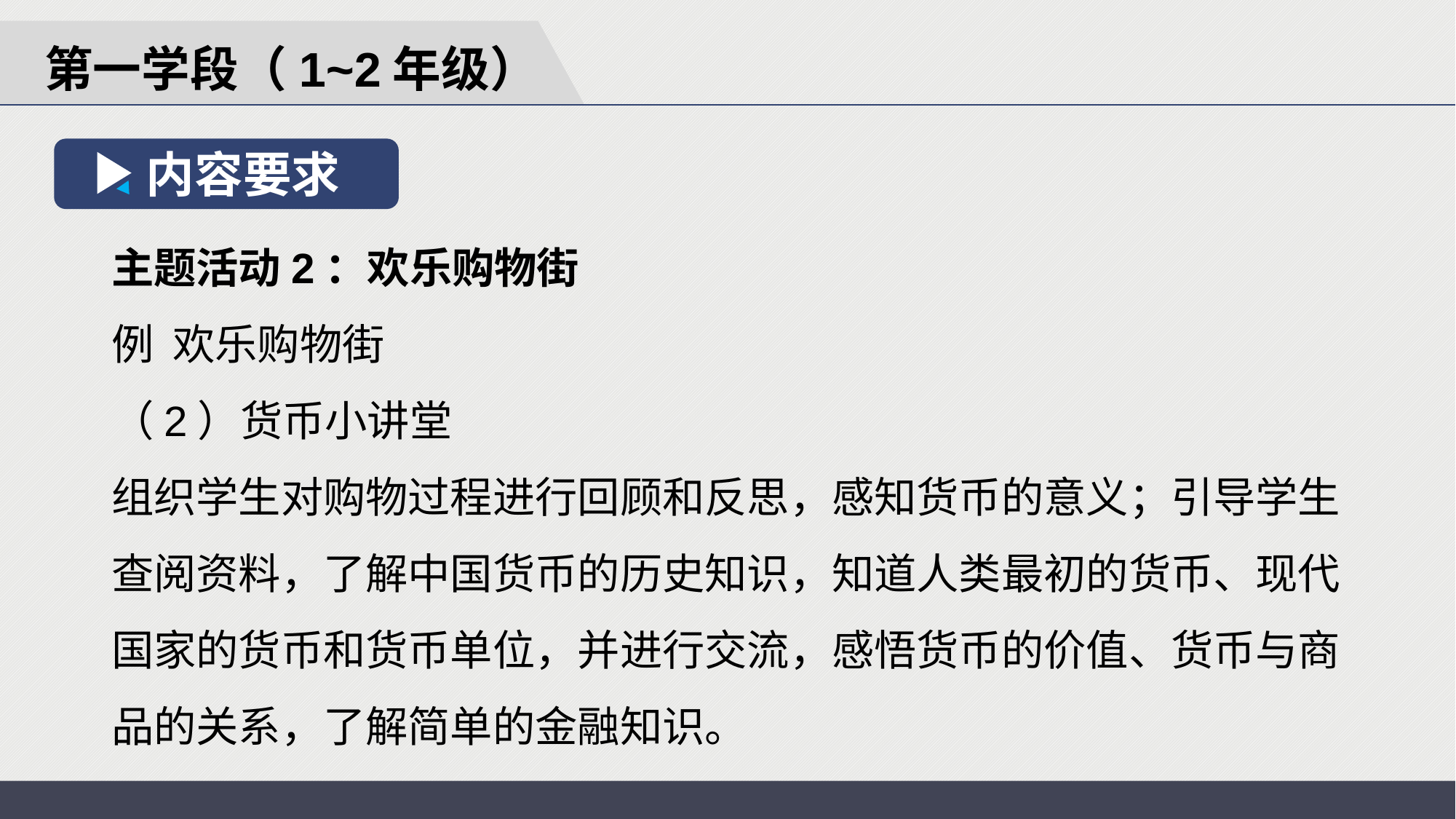

第一学段（1~2年级）
内容要求

主题活动2：欢乐购物街
例  欢乐购物街
（2）货币小讲堂
组织学生对购物过程进行回顾和反思，感知货币的意义；引导学生查阅资料，了解中国货币的历史知识，知道人类最初的货币、现代国家的货币和货币单位，并进行交流，感悟货币的价值、货币与商品的关系，了解简单的金融知识。